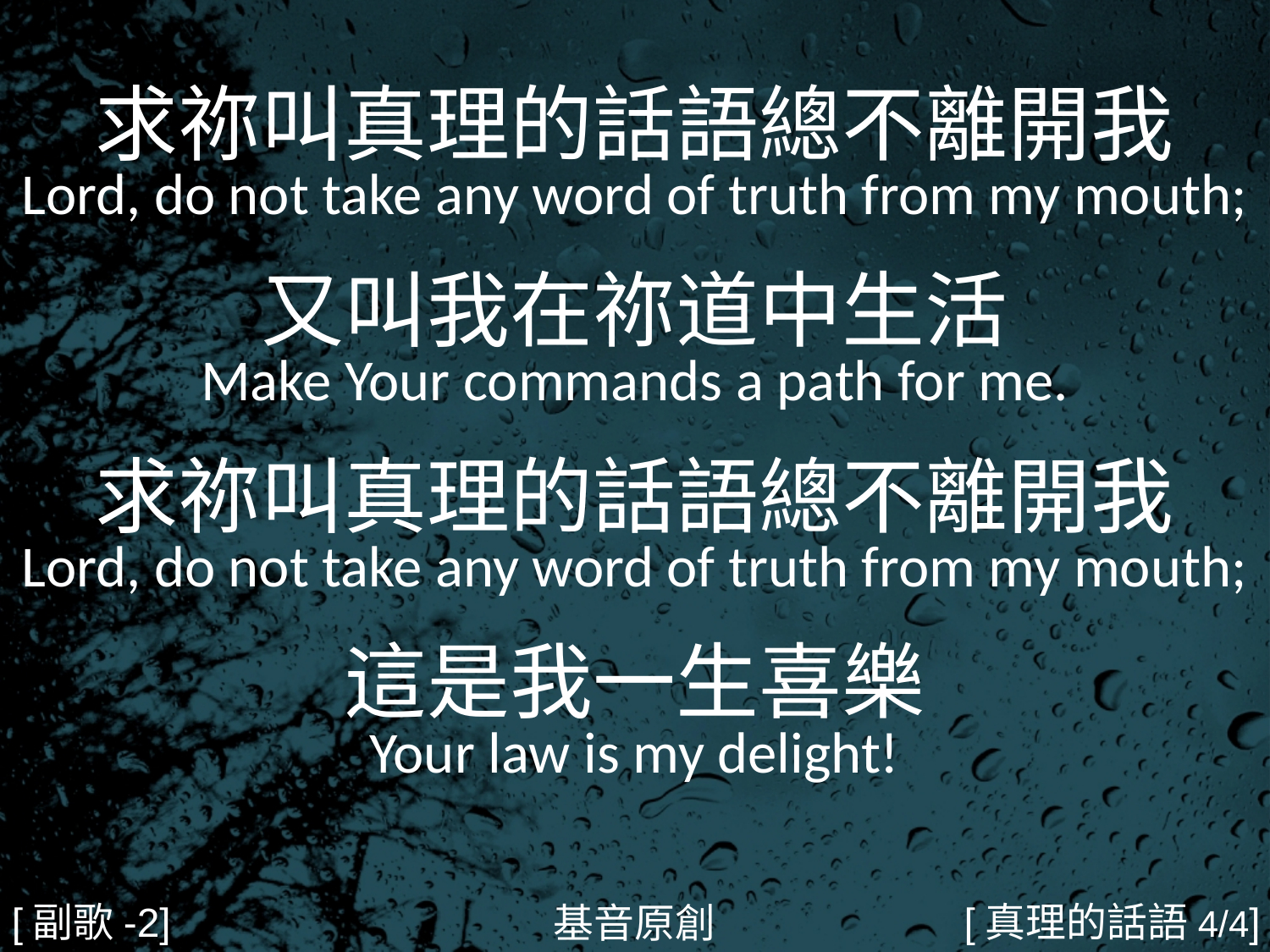

求祢叫真理的話語總不離開我
Lord, do not take any word of truth from my mouth;

又叫我在祢道中生活
Make Your commands a path for me.

求祢叫真理的話語總不離開我
Lord, do not take any word of truth from my mouth;

這是我一生喜樂
Your law is my delight!
#

[副歌-2]
[真理的話語4/4]
基音原創